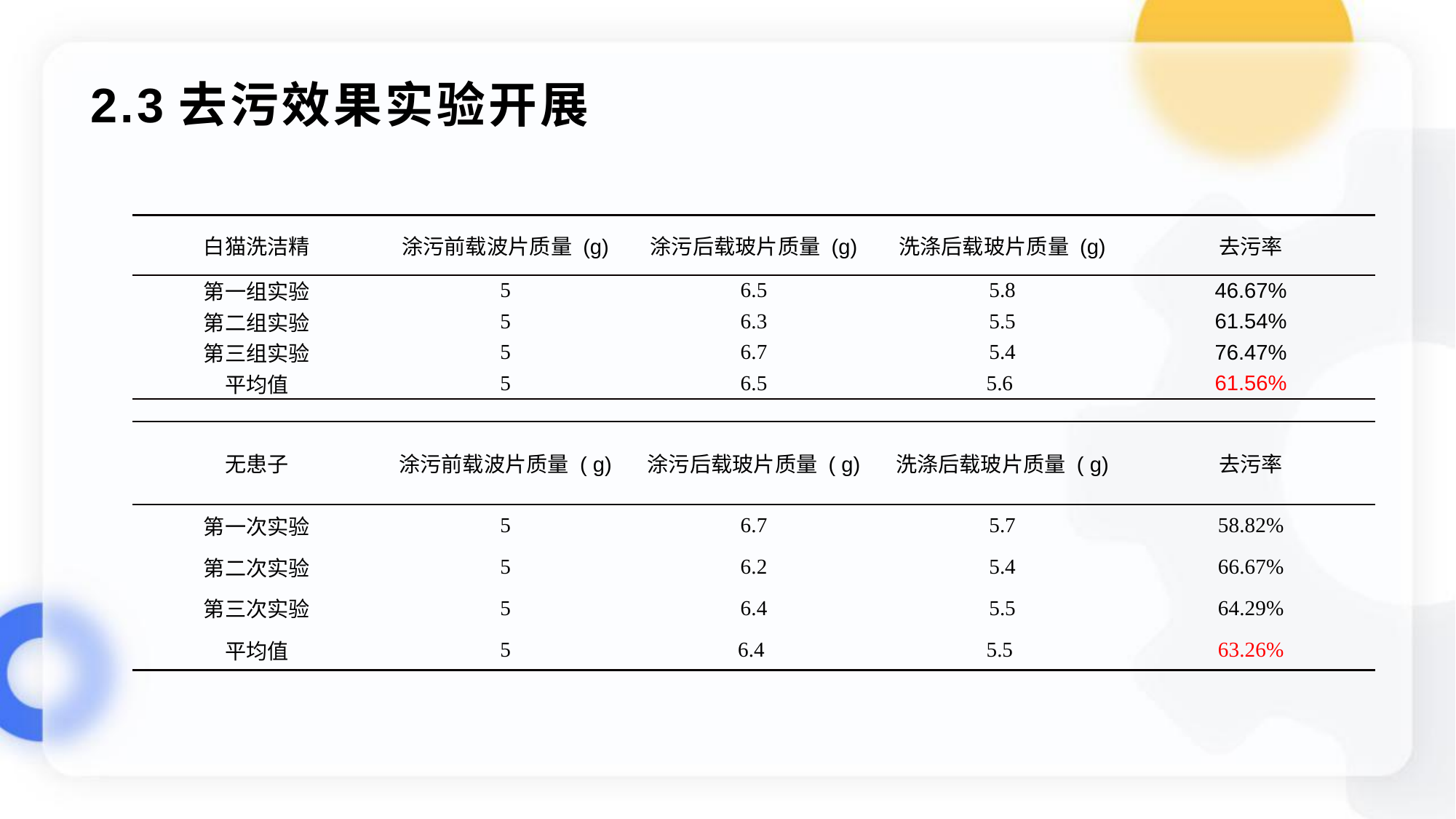

# 2.3去污效果实验开展
| 白猫洗洁精 | 涂污前载波片质量 (g) | 涂污后载玻片质量 (g) | 洗涤后载玻片质量 (g) | 去污率 |
| --- | --- | --- | --- | --- |
| 第一组实验 | 5 | 6.5 | 5.8 | 46.67% |
| 第二组实验 | 5 | 6.3 | 5.5 | 61.54% |
| 第三组实验 | 5 | 6.7 | 5.4 | 76.47% |
| 平均值 | 5 | 6.5 | 5.6 | 61.56% |
| 无患子 | 涂污前载波片质量 ( g) | 涂污后载玻片质量 ( g) | 洗涤后载玻片质量 ( g) | 去污率 |
| --- | --- | --- | --- | --- |
| 第一次实验 | 5 | 6.7 | 5.7 | 58.82% |
| 第二次实验 | 5 | 6.2 | 5.4 | 66.67% |
| 第三次实验 | 5 | 6.4 | 5.5 | 64.29% |
| 平均值 | 5 | 6.4 | 5.5 | 63.26% |